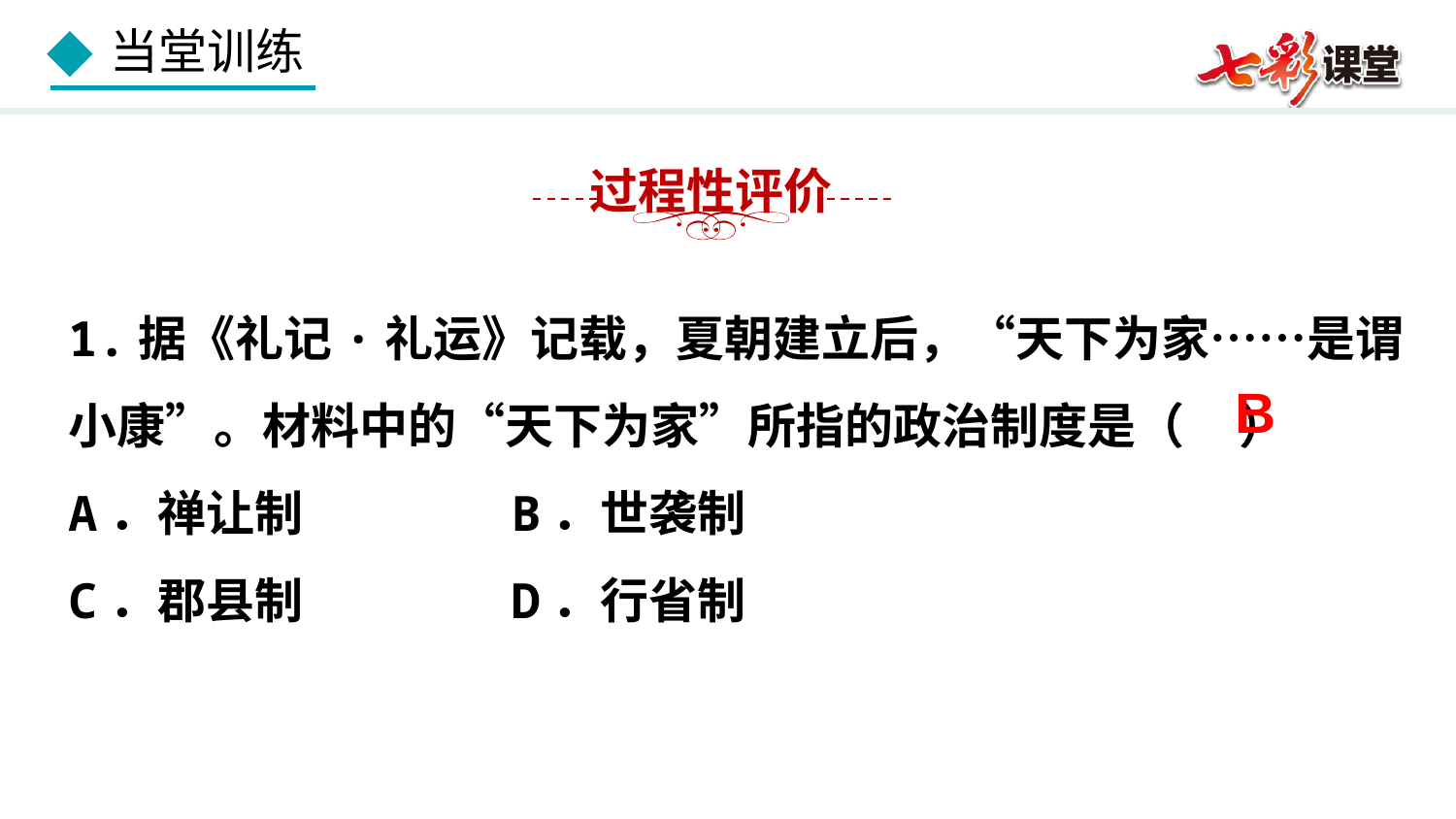

过程性评价

1.据《礼记·礼运》记载，夏朝建立后，“天下为家……是谓小康”。材料中的“天下为家”所指的政治制度是（     ）
A．禅让制                  B．世袭制
C．郡县制                  D．行省制
B